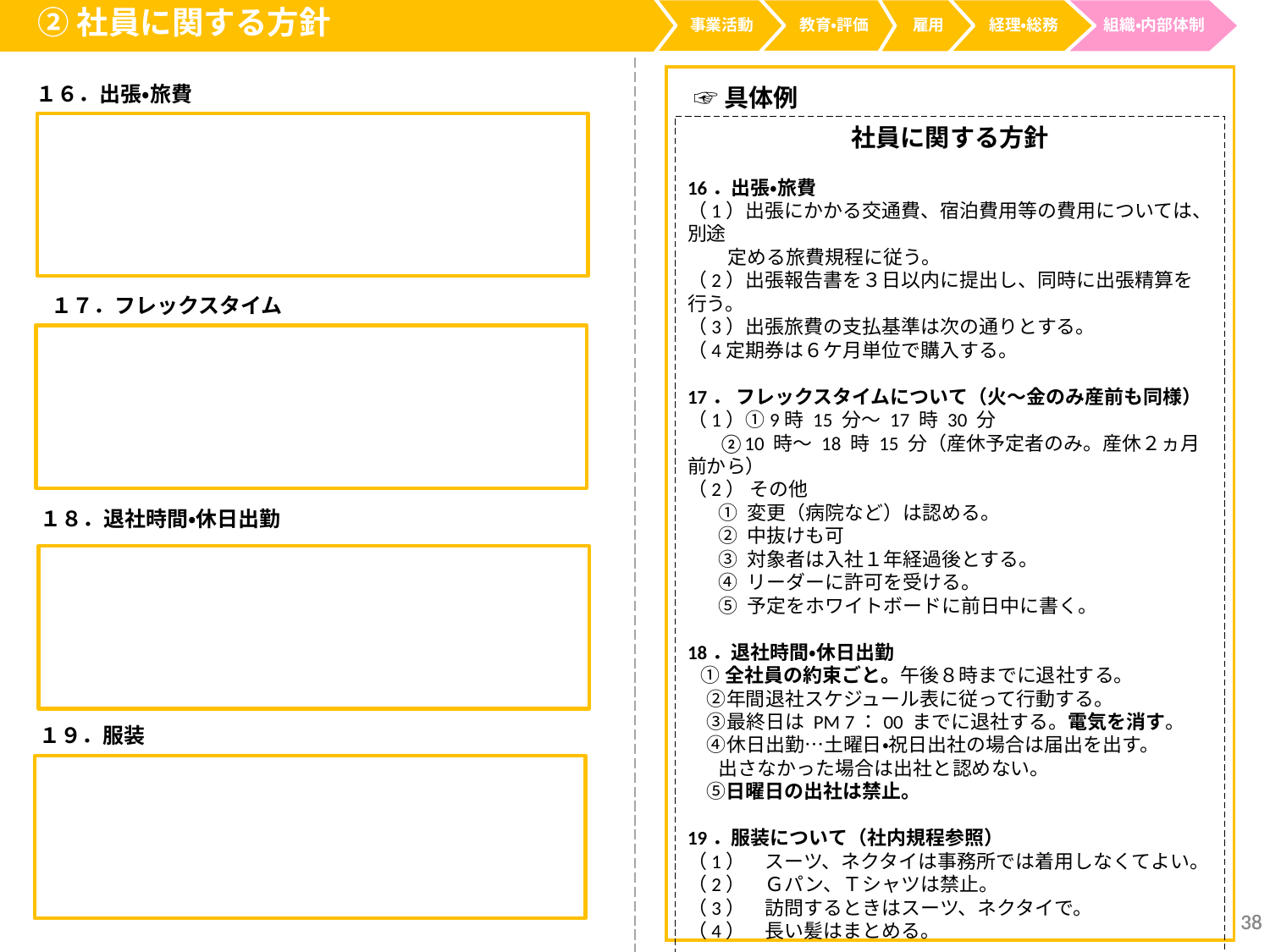

②社員に関する方針
事業活動
経理・総務
教育・評価
雇用
組織・内部体制

１６．出張・旅費
☞具体例

社員に関する方針

16．出張・旅費
（1）出張にかかる交通費、宿泊費用等の費用については、別途
        定める旅費規程に従う。
（2）出張報告書を３日以内に提出し、同時に出張精算を行う。
（3）出張旅費の支払基準は次の通りとする。
（4定期券は６ケ月単位で購入する。

17． フレックスタイムについて（火～金のみ産前も同様）
（1）①9時 15 分～ 17 時 30 分
       ②10 時～ 18 時 15 分（産休予定者のみ。産休２ヵ月前から）
（2） その他
       ① 変更（病院など）は認める。
       ② 中抜けも可
       ③ 対象者は入社１年経過後とする。
       ④ リーダーに許可を受ける。
       ⑤ 予定をホワイトボードに前日中に書く。

18．退社時間・休日出勤
   ①全社員の約束ごと。午後８時までに退社する。
　②年間退社スケジュール表に従って行動する。
　③最終日は PM 7：00 までに退社する。電気を消す。
　④休日出勤…土曜日・祝日出社の場合は届出を出す。
      出さなかった場合は出社と認めない。
　⑤日曜日の出社は禁止。

19．服装について（社内規程参照）
（1）　スーツ、ネクタイは事務所では着用しなくてよい。
（2）　Ｇパン、Ｔシャツは禁止。
（3）　訪問するときはスーツ、ネクタイで。
（4）　長い髪はまとめる。

１７．フレックスタイム

１８．退社時間・休日出勤

１９．服装

38
38
38